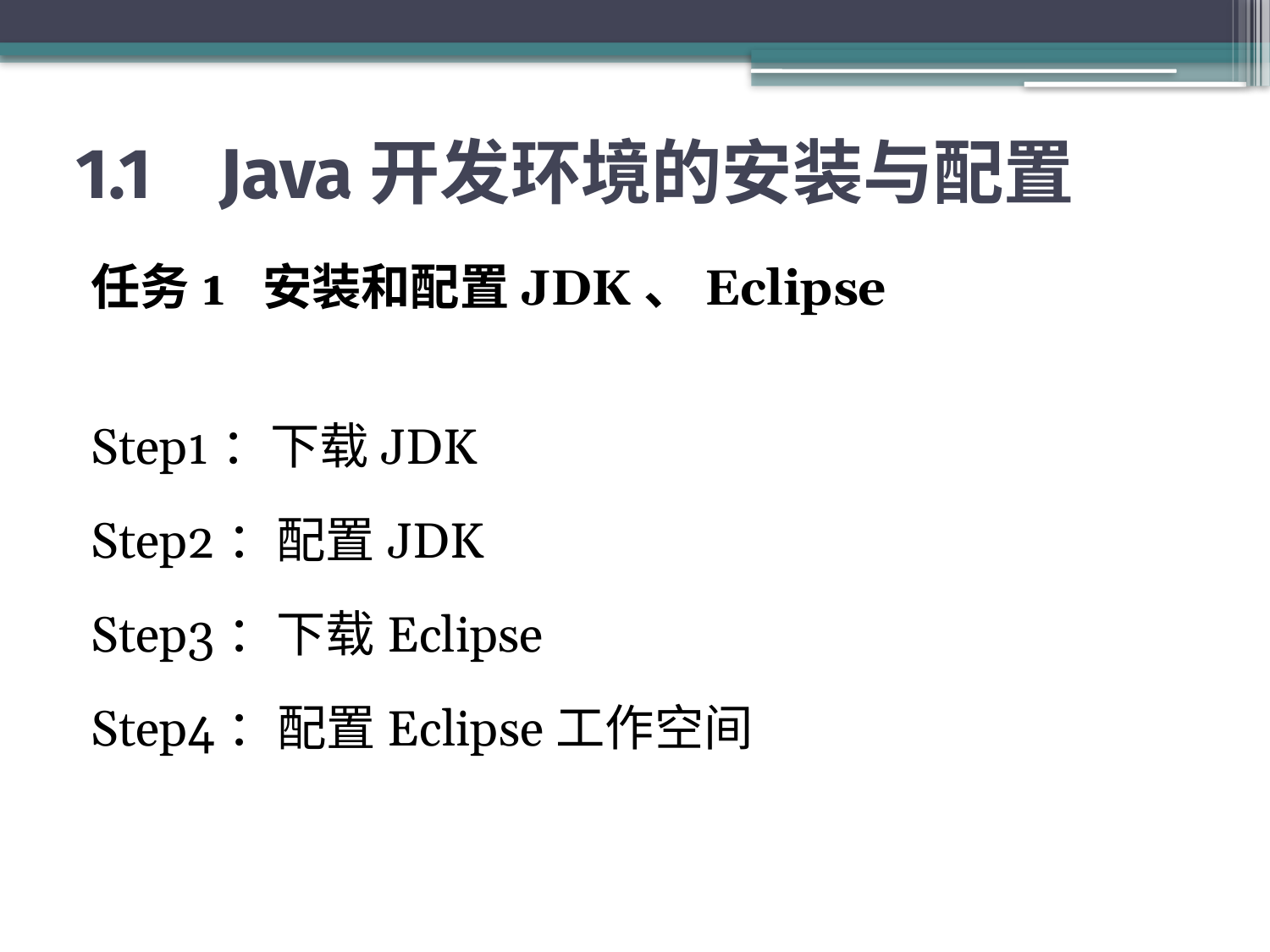

# 1.1	 Java开发环境的安装与配置
任务1  安装和配置JDK、Eclipse

Step1：下载JDK
Step2：配置JDK
Step3：下载Eclipse
Step4：配置Eclipse工作空间